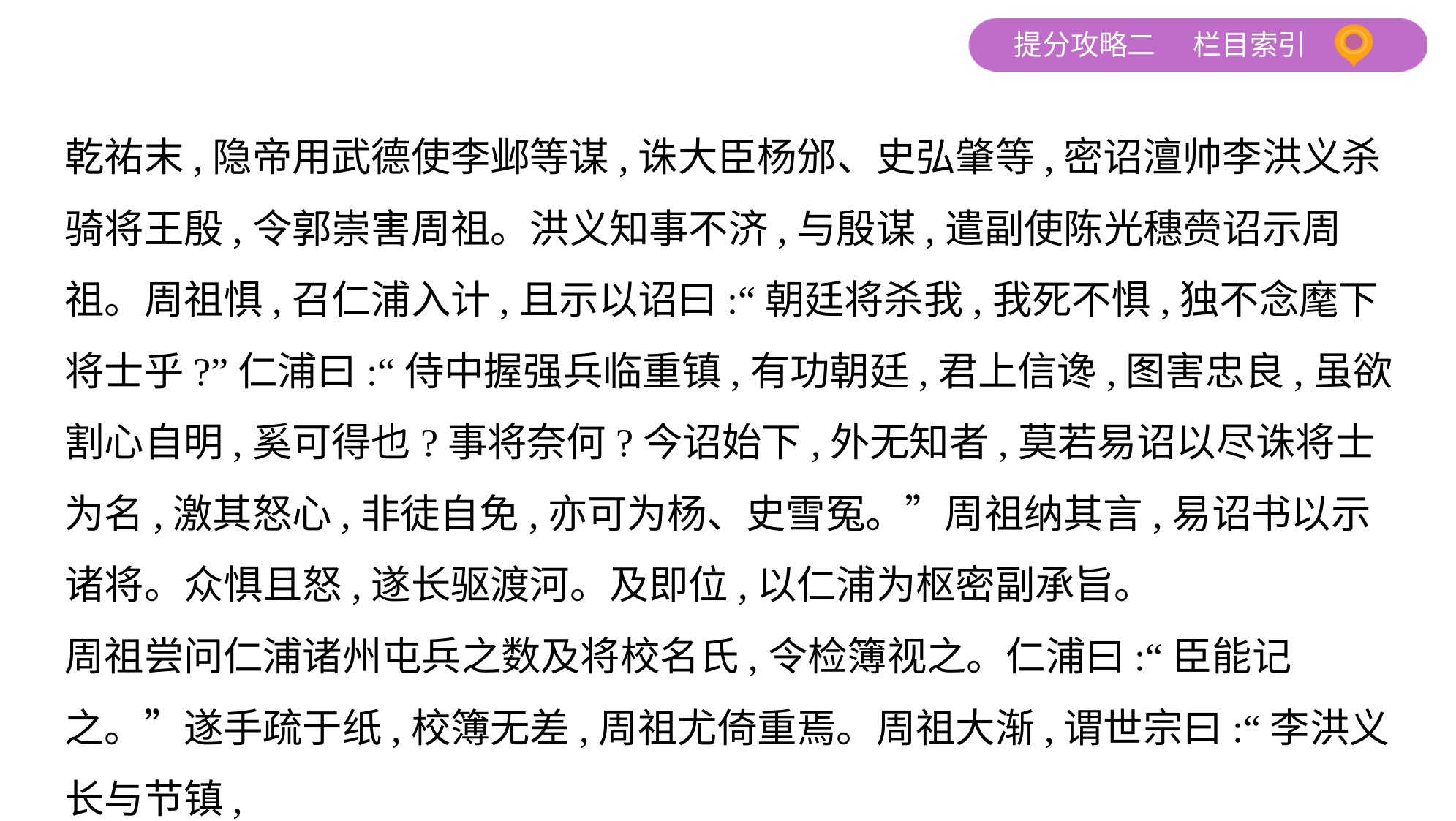

乾祐末,隐帝用武德使李邺等谋,诛大臣杨邠、史弘肇等,密诏澶帅李洪义杀骑将王殷,令郭崇害周祖。洪义知事不济,与殷谋,遣副使陈光穗赍诏示周祖。周祖惧,召仁浦入计,且示以诏曰:“朝廷将杀我,我死不惧,独不念麾下将士乎?”仁浦曰:“侍中握强兵临重镇,有功朝廷,君上信谗,图害忠良,虽欲割心自明,奚可得也?事将奈何?今诏始下,外无知者,莫若易诏以尽诛将士为名,激其怒心,非徒自免,亦可为杨、史雪冤。”周祖纳其言,易诏书以示诸将。众惧且怒,遂长驱渡河。及即位,以仁浦为枢密副承旨。
周祖尝问仁浦诸州屯兵之数及将校名氏,令检簿视之。仁浦曰:“臣能记之。”遂手疏于纸,校簿无差,周祖尤倚重焉。周祖大渐,谓世宗曰:“李洪义长与节镇,